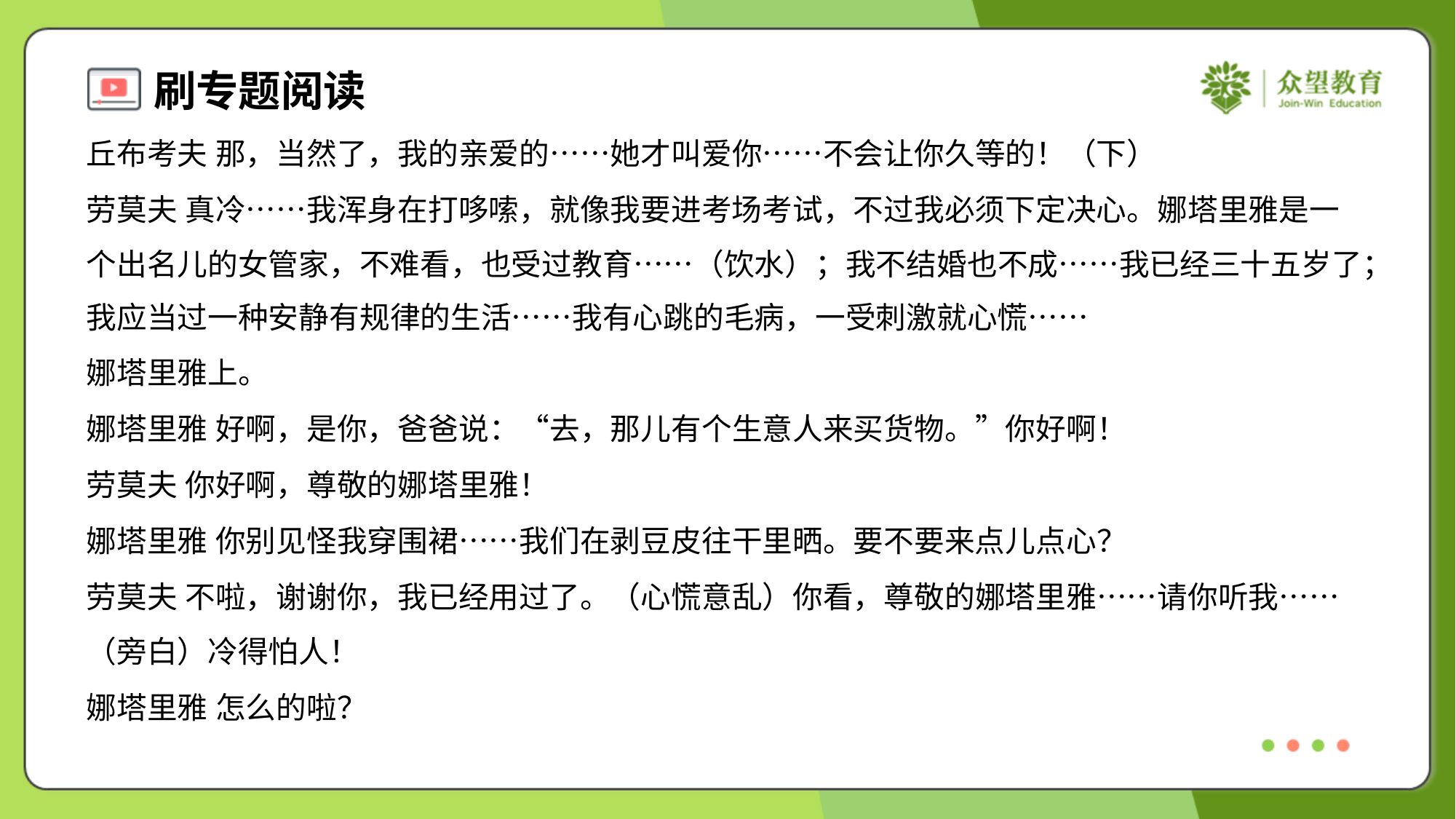

丘布考夫 那，当然了，我的亲爱的……她才叫爱你……不会让你久等的！（下）
劳莫夫 真冷……我浑身在打哆嗦，就像我要进考场考试，不过我必须下定决心。娜塔里雅是一
个出名儿的女管家，不难看，也受过教育……（饮水）；我不结婚也不成……我已经三十五岁了；
我应当过一种安静有规律的生活……我有心跳的毛病，一受刺激就心慌……
娜塔里雅上。
娜塔里雅 好啊，是你，爸爸说：“去，那儿有个生意人来买货物。”你好啊！
劳莫夫 你好啊，尊敬的娜塔里雅！
娜塔里雅 你别见怪我穿围裙……我们在剥豆皮往干里晒。要不要来点儿点心？
劳莫夫 不啦，谢谢你，我已经用过了。（心慌意乱）你看，尊敬的娜塔里雅……请你听我……
（旁白）冷得怕人！
娜塔里雅 怎么的啦？